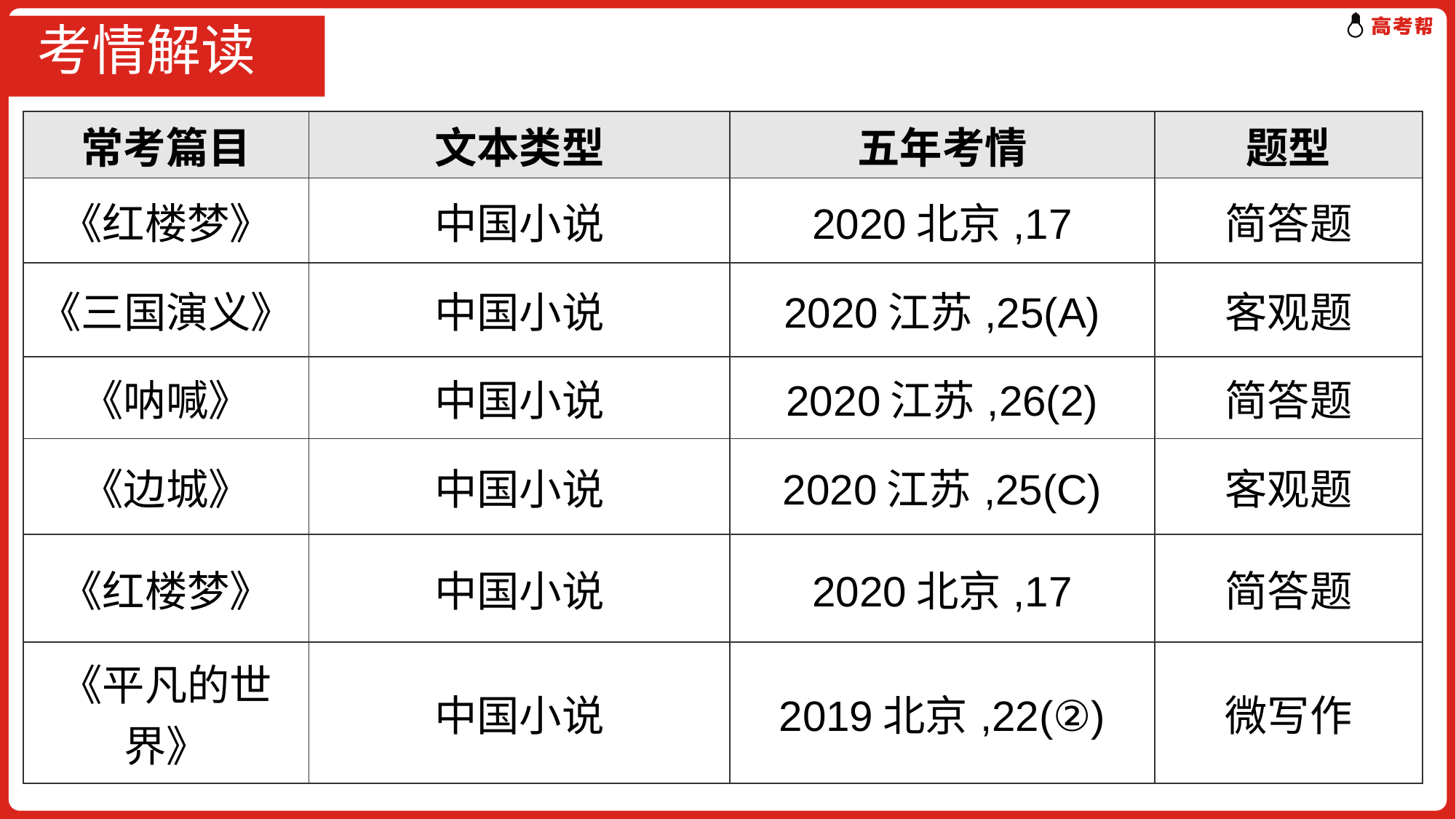

# 考情解读
| 常考篇目 | 文本类型 | 五年考情 | 题型 |
| --- | --- | --- | --- |
| 《红楼梦》 | 中国小说 | 2020北京,17 | 简答题 |
| 《三国演义》 | 中国小说 | 2020江苏,25(A) | 客观题 |
| 《呐喊》 | 中国小说 | 2020江苏,26(2) | 简答题 |
| 《边城》 | 中国小说 | 2020江苏,25(C) | 客观题 |
| 《红楼梦》 | 中国小说 | 2020北京,17 | 简答题 |
| 《平凡的世界》 | 中国小说 | 2019北京,22(②) | 微写作 |